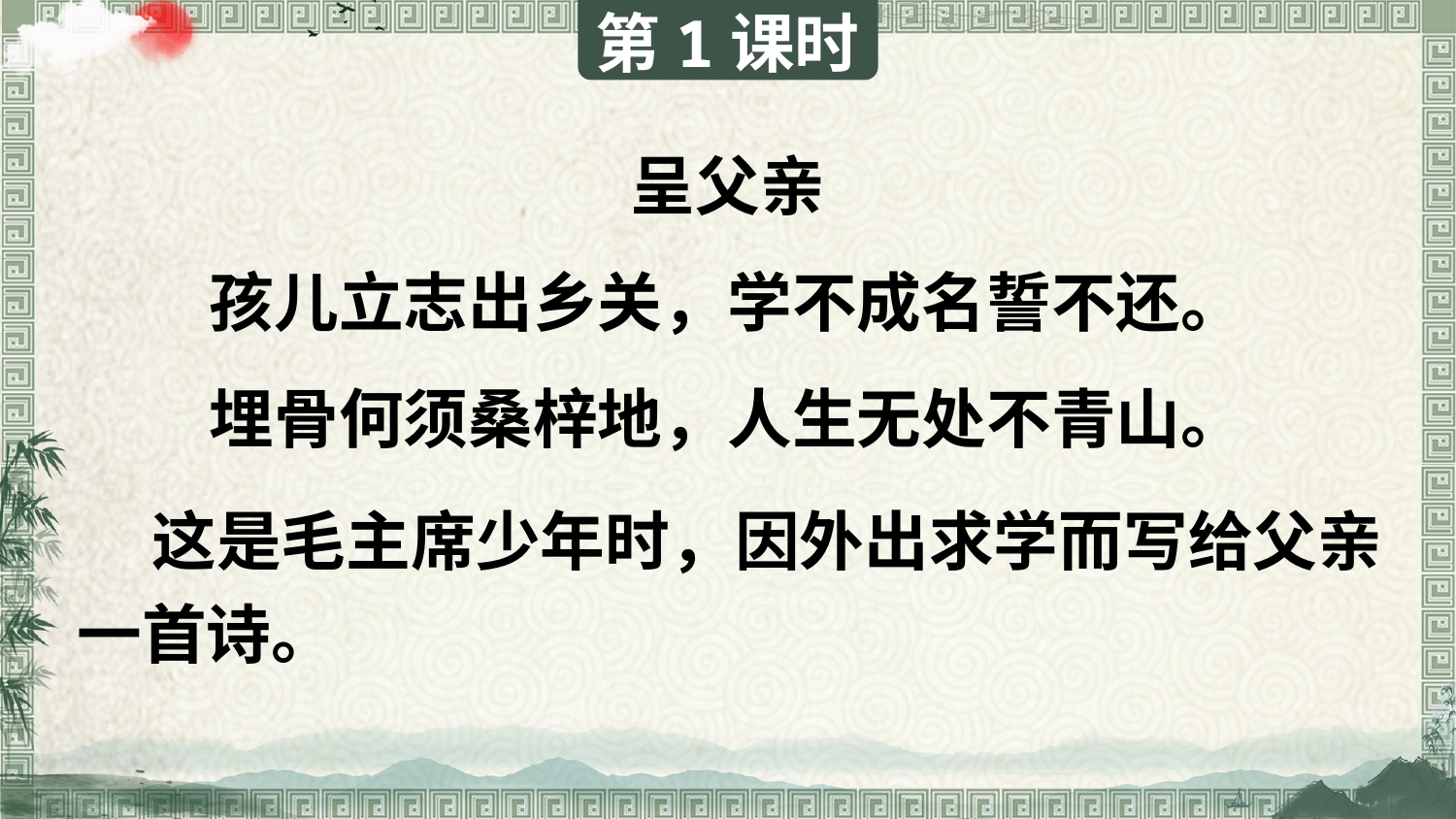

第1课时
呈父亲
孩儿立志出乡关，学不成名誓不还。
埋骨何须桑梓地，人生无处不青山。
    这是毛主席少年时，因外出求学而写给父亲一首诗。